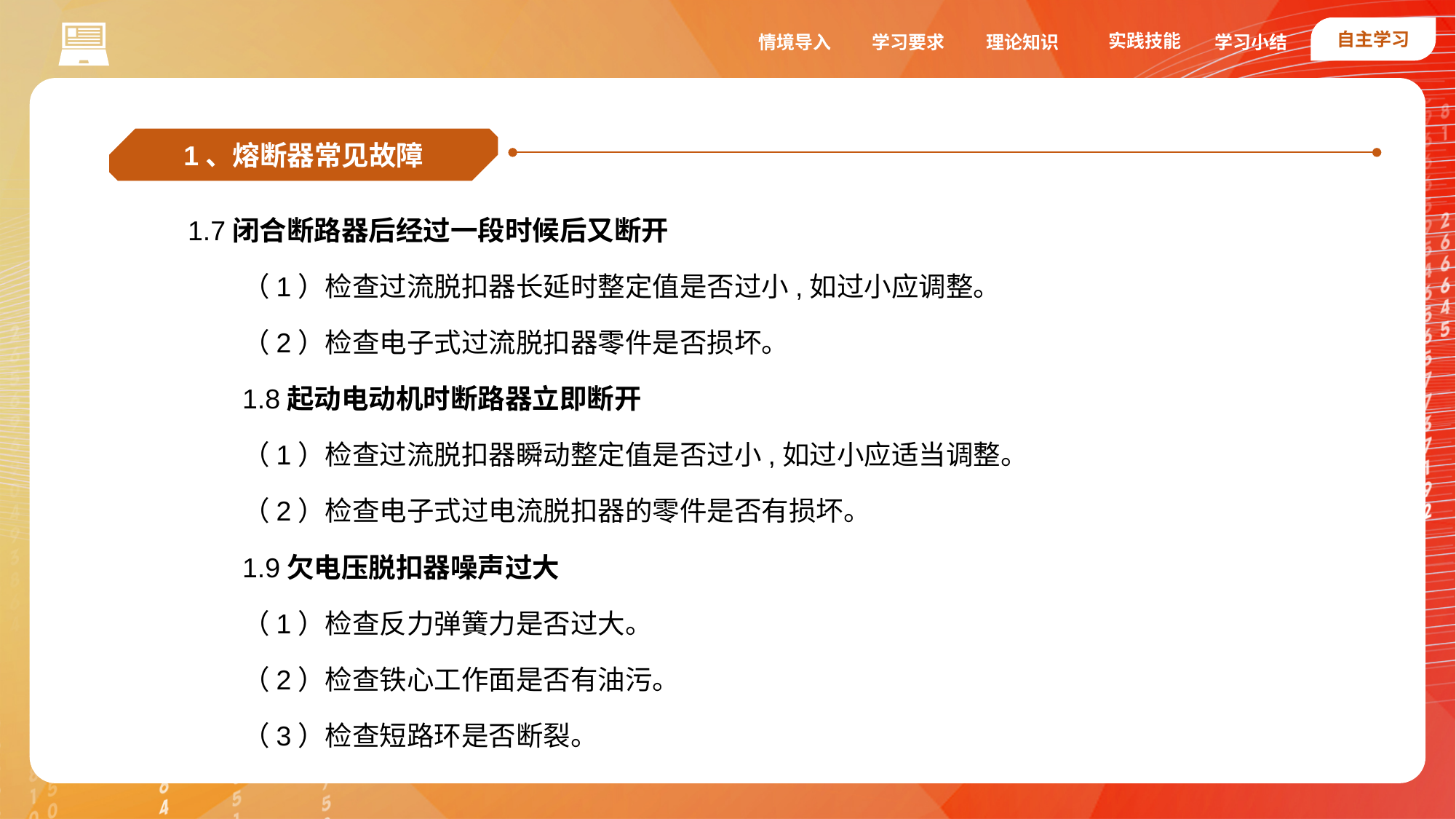

自主学习
实践技能
情境导入
学习要求
理论知识
学习小结

1、熔断器常见故障
1.7闭合断路器后经过一段时候后又断开
（1）检查过流脱扣器长延时整定值是否过小,如过小应调整。
（2）检查电子式过流脱扣器零件是否损坏。
1.8起动电动机时断路器立即断开
（1）检查过流脱扣器瞬动整定值是否过小,如过小应适当调整。
（2）检查电子式过电流脱扣器的零件是否有损坏。
1.9欠电压脱扣器噪声过大
（1）检查反力弹簧力是否过大。
（2）检查铁心工作面是否有油污。
（3）检查短路环是否断裂。